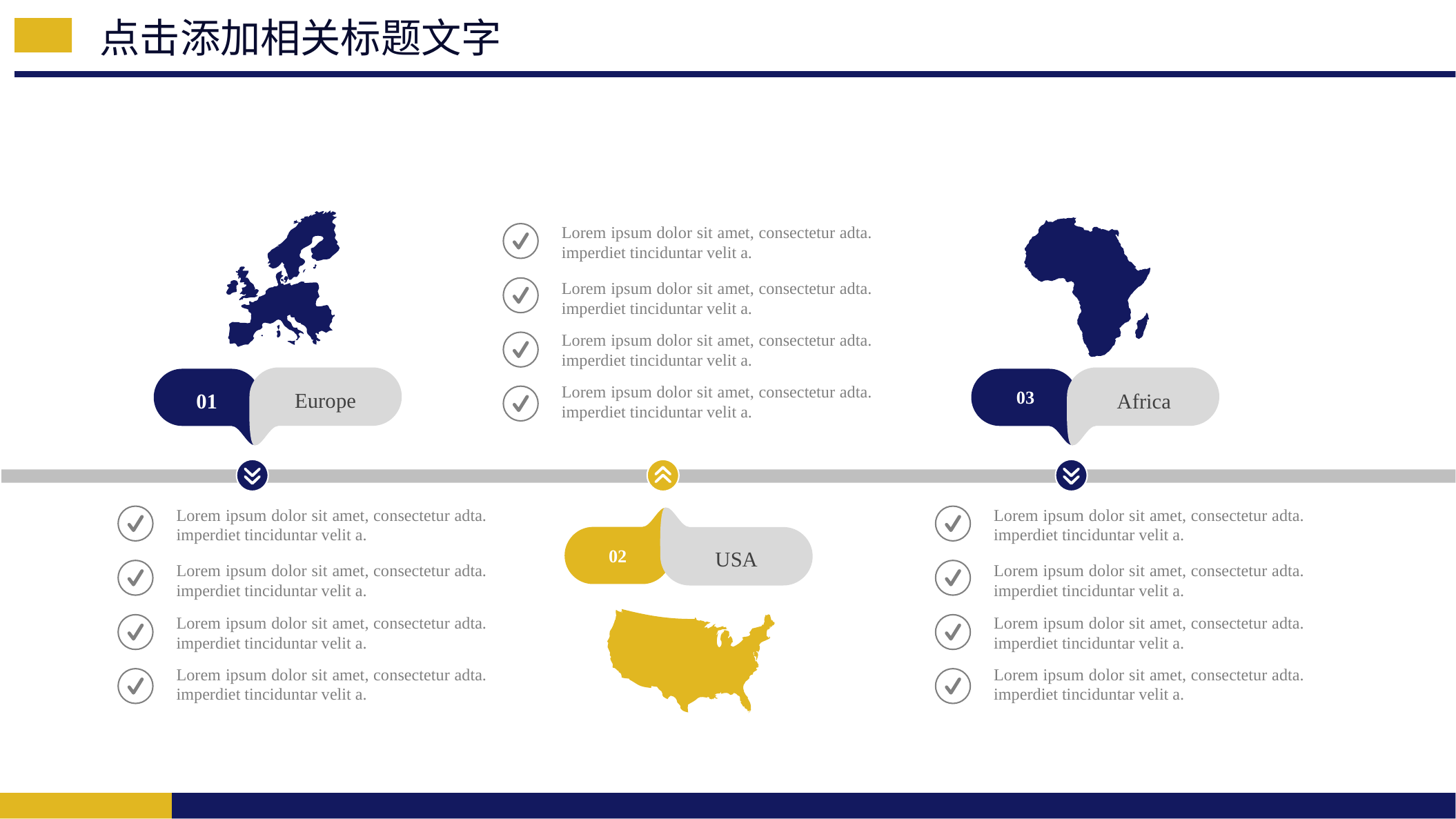

点击添加相关标题文字

Lorem ipsum dolor sit amet, consectetur adta.  imperdiet tinciduntar velit a.

Lorem ipsum dolor sit amet, consectetur adta.  imperdiet tinciduntar velit a.

Lorem ipsum dolor sit amet, consectetur adta.  imperdiet tinciduntar velit a.

Europe
01

Africa
03
Lorem ipsum dolor sit amet, consectetur adta.  imperdiet tinciduntar velit a.

Lorem ipsum dolor sit amet, consectetur adta.  imperdiet tinciduntar velit a.
Lorem ipsum dolor sit amet, consectetur adta.  imperdiet tinciduntar velit a.

USA
02
Lorem ipsum dolor sit amet, consectetur adta.  imperdiet tinciduntar velit a.
Lorem ipsum dolor sit amet, consectetur adta.  imperdiet tinciduntar velit a.

Lorem ipsum dolor sit amet, consectetur adta.  imperdiet tinciduntar velit a.
Lorem ipsum dolor sit amet, consectetur adta.  imperdiet tinciduntar velit a.

Lorem ipsum dolor sit amet, consectetur adta.  imperdiet tinciduntar velit a.
Lorem ipsum dolor sit amet, consectetur adta.  imperdiet tinciduntar velit a.